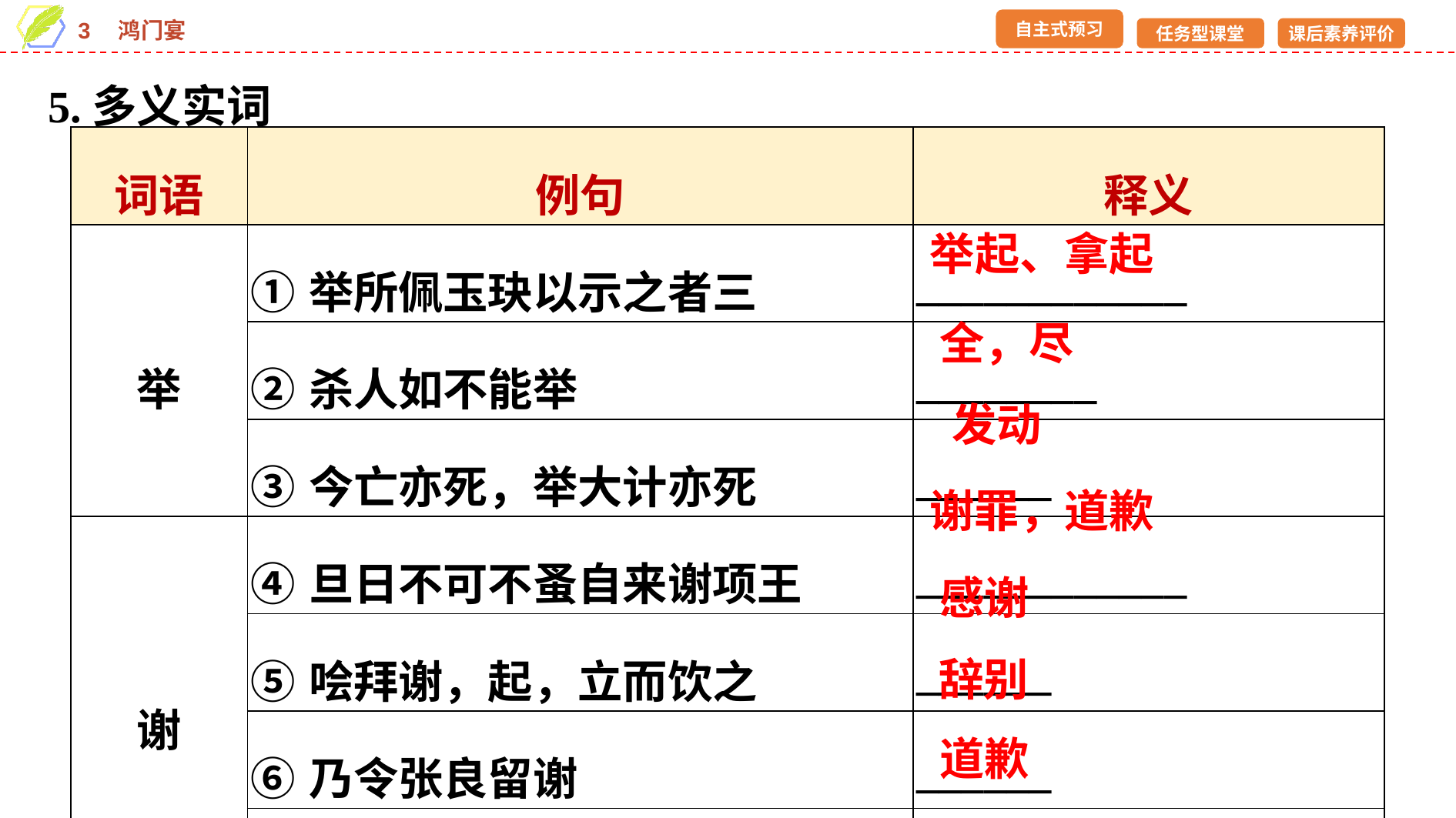

5.多义实词
| 词语 | 例句 | 释义 |
| --- | --- | --- |
| 举 | ①举所佩玉玦以示之者三 | \_\_\_\_\_\_\_\_\_\_\_\_ |
|  | ②杀人如不能举 | \_\_\_\_\_\_\_\_ |
|  | ③今亡亦死，举大计亦死 | \_\_\_\_\_\_ |
| 谢 | ④旦日不可不蚤自来谢项王 | \_\_\_\_\_\_\_\_\_\_\_\_ |
|  | ⑤哙拜谢，起，立而饮之 | \_\_\_\_\_\_ |
|  | ⑥乃令张良留谢 | \_\_\_\_\_\_ |
|  | ⑦张良入谢 | \_\_\_\_\_\_ |
举起、拿起
全，尽
发动
谢罪，道歉
感谢
辞别
道歉